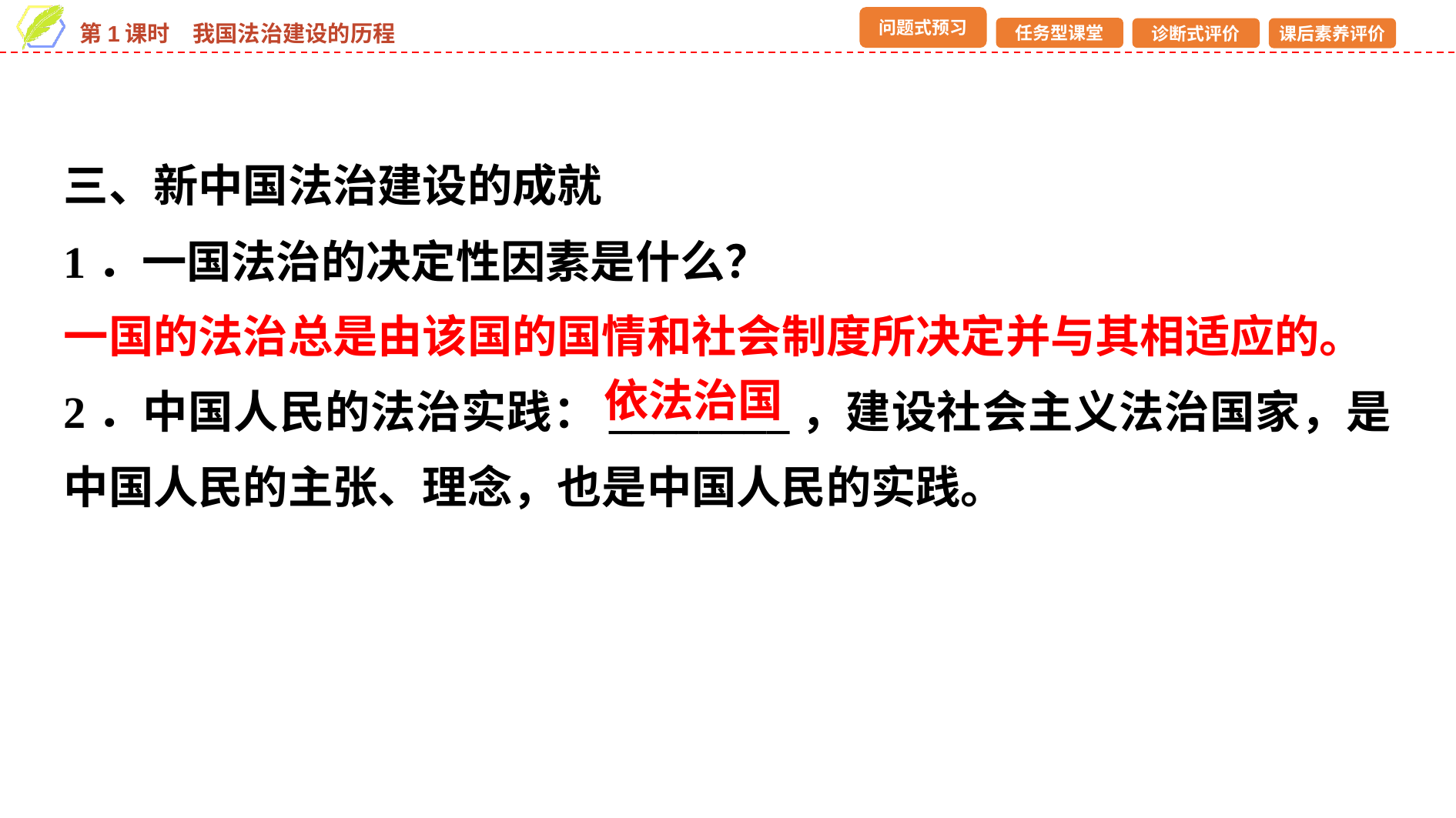

三、新中国法治建设的成就
1．一国法治的决定性因素是什么？
一国的法治总是由该国的国情和社会制度所决定并与其相适应的。
2．中国人民的法治实践：________，建设社会主义法治国家，是中国人民的主张、理念，也是中国人民的实践。
依法治国